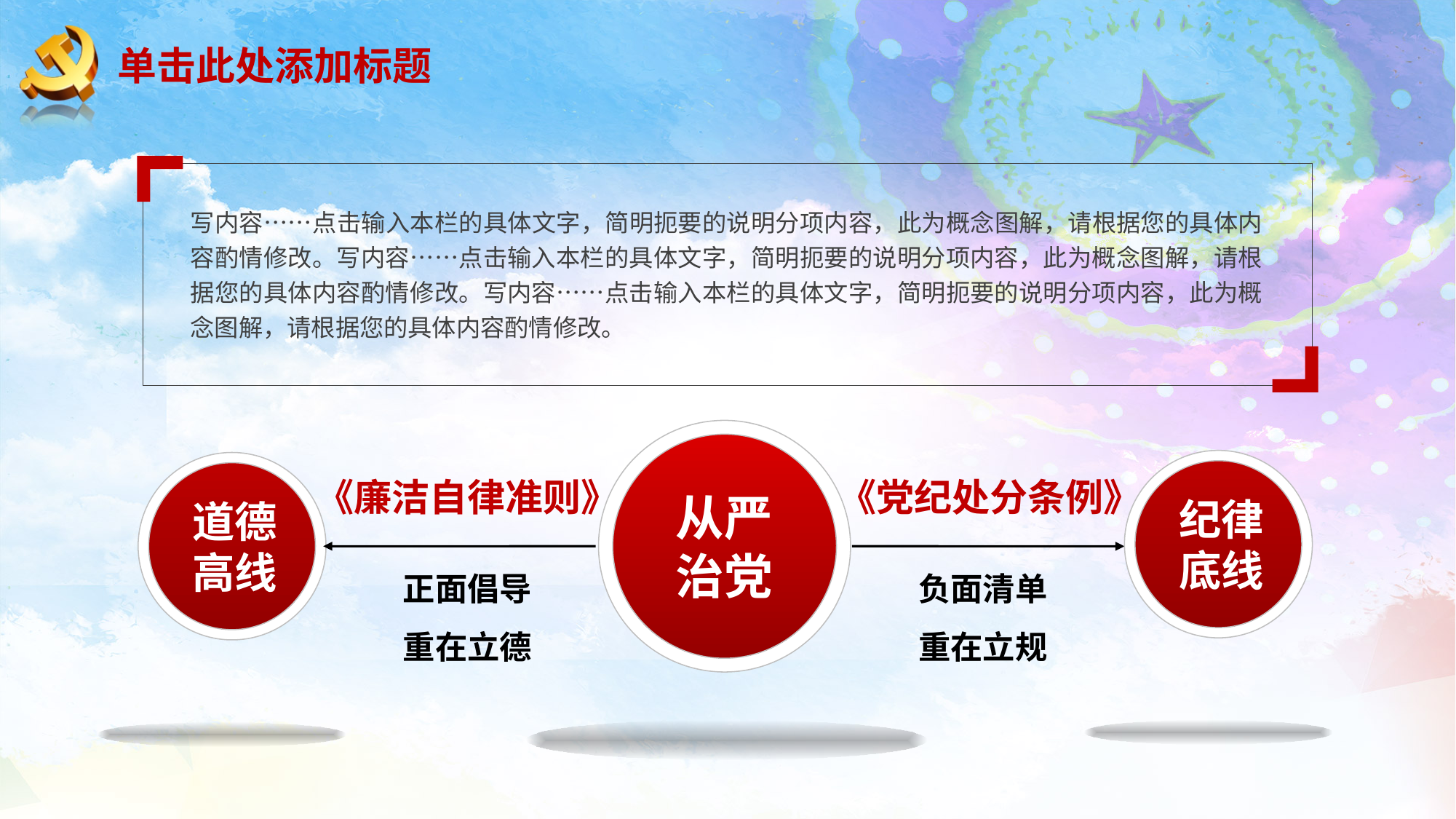

# 单击此处添加标题

写内容……点击输入本栏的具体文字，简明扼要的说明分项内容，此为概念图解，请根据您的具体内容酌情修改。写内容……点击输入本栏的具体文字，简明扼要的说明分项内容，此为概念图解，请根据您的具体内容酌情修改。写内容……点击输入本栏的具体文字，简明扼要的说明分项内容，此为概念图解，请根据您的具体内容酌情修改。

从严
治党
《廉洁自律准则》
《党纪处分条例》

纪律
底线

道德
高线

正面倡导
重在立德
负面清单
重在立规